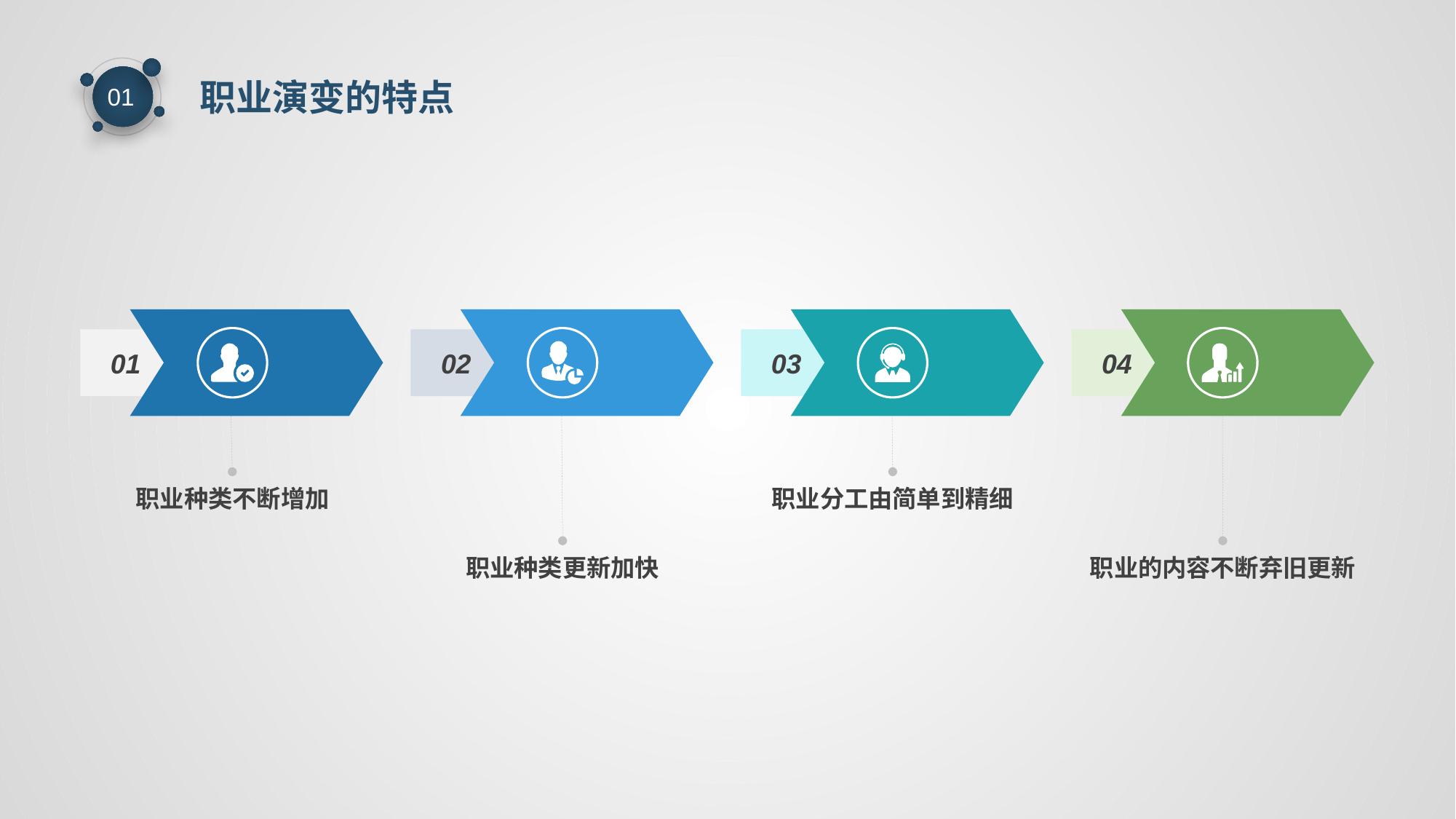

职业演变的特点
01

01

02

03

04

职业种类不断增加
职业分工由简单到精细
职业种类更新加快
职业的内容不断弃旧更新